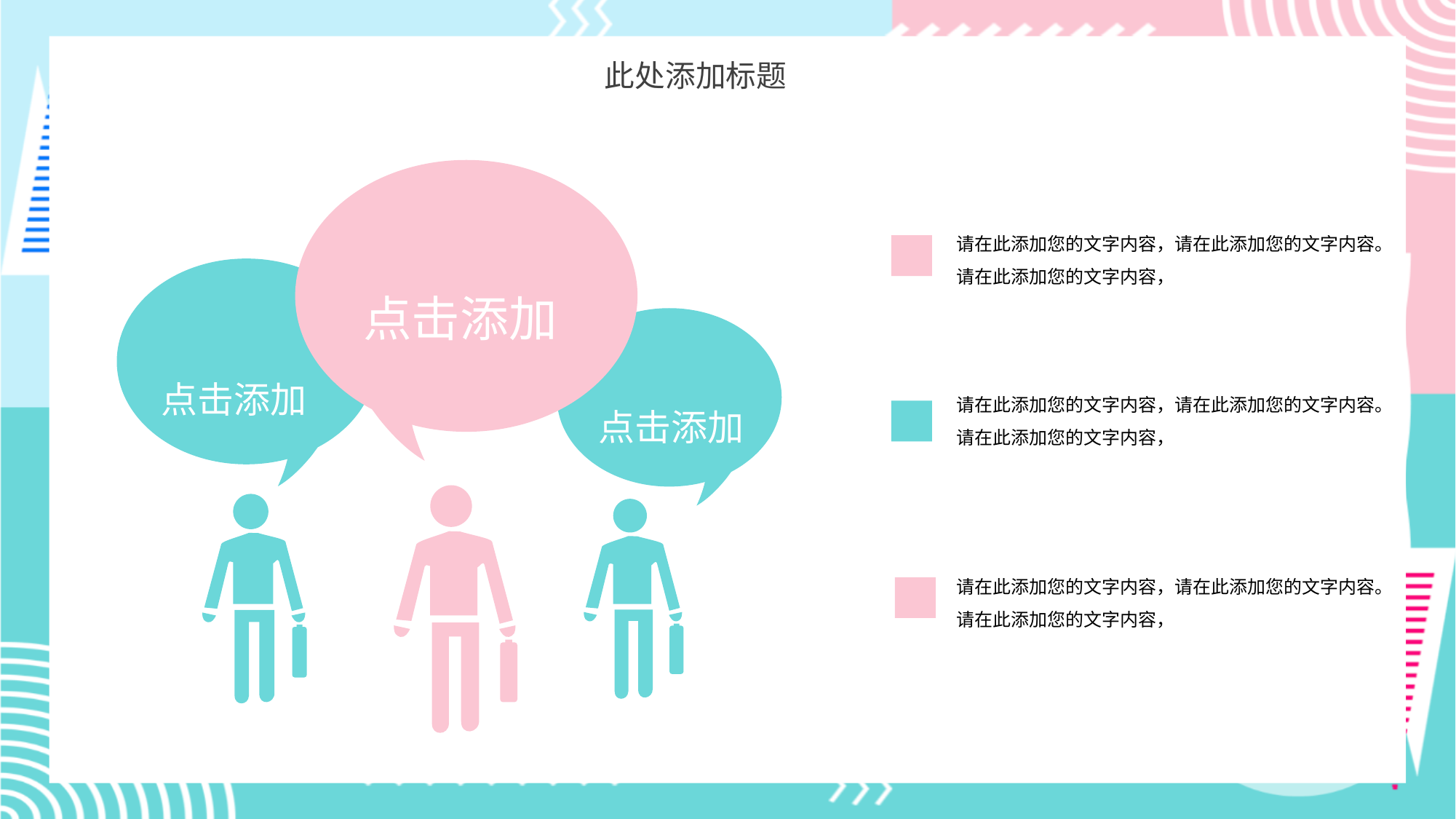

此处添加标题

点击添加

请在此添加您的文字内容，请在此添加您的文字内容。请在此添加您的文字内容，

点击添加

点击添加

请在此添加您的文字内容，请在此添加您的文字内容。请在此添加您的文字内容，

请在此添加您的文字内容，请在此添加您的文字内容。请在此添加您的文字内容，